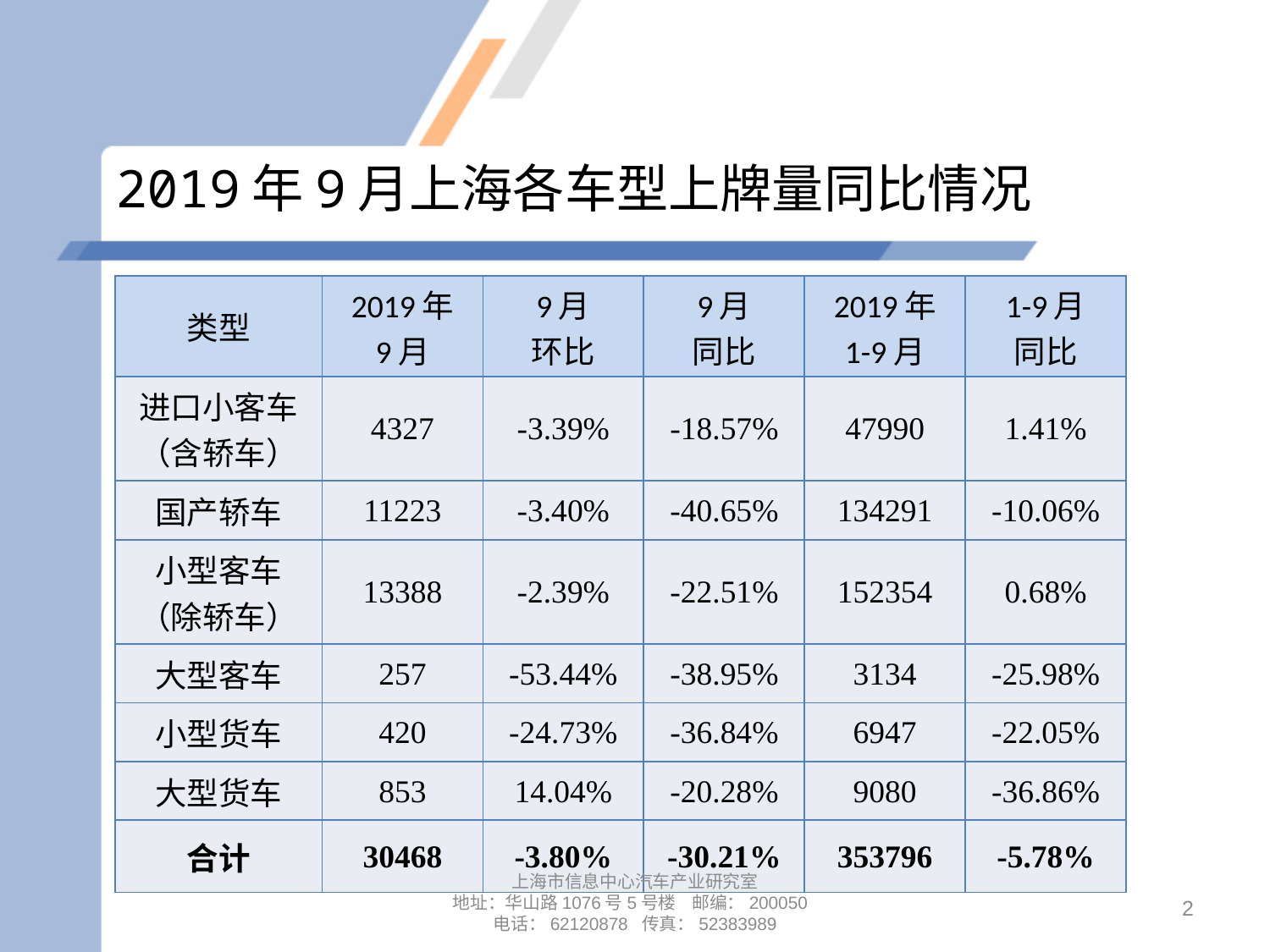

# 2019年9月上海各车型上牌量同比情况

| 类型 | 2019年 9月 | 9月 环比 | 9月 同比 | 2019年 1-9月 | 1-9月 同比 |
| --- | --- | --- | --- | --- | --- |
| 进口小客车 （含轿车） | 4327 | -3.39% | -18.57% | 47990 | 1.41% |
| 国产轿车 | 11223 | -3.40% | -40.65% | 134291 | -10.06% |
| 小型客车 （除轿车） | 13388 | -2.39% | -22.51% | 152354 | 0.68% |
| 大型客车 | 257 | -53.44% | -38.95% | 3134 | -25.98% |
| 小型货车 | 420 | -24.73% | -36.84% | 6947 | -22.05% |
| 大型货车 | 853 | 14.04% | -20.28% | 9080 | -36.86% |
| 合计 | 30468 | -3.80% | -30.21% | 353796 | -5.78% |
上海市信息中心汽车产业研究室
地址：华山路1076号5号楼    邮编：200050
电话：62120878  传真：52383989

2